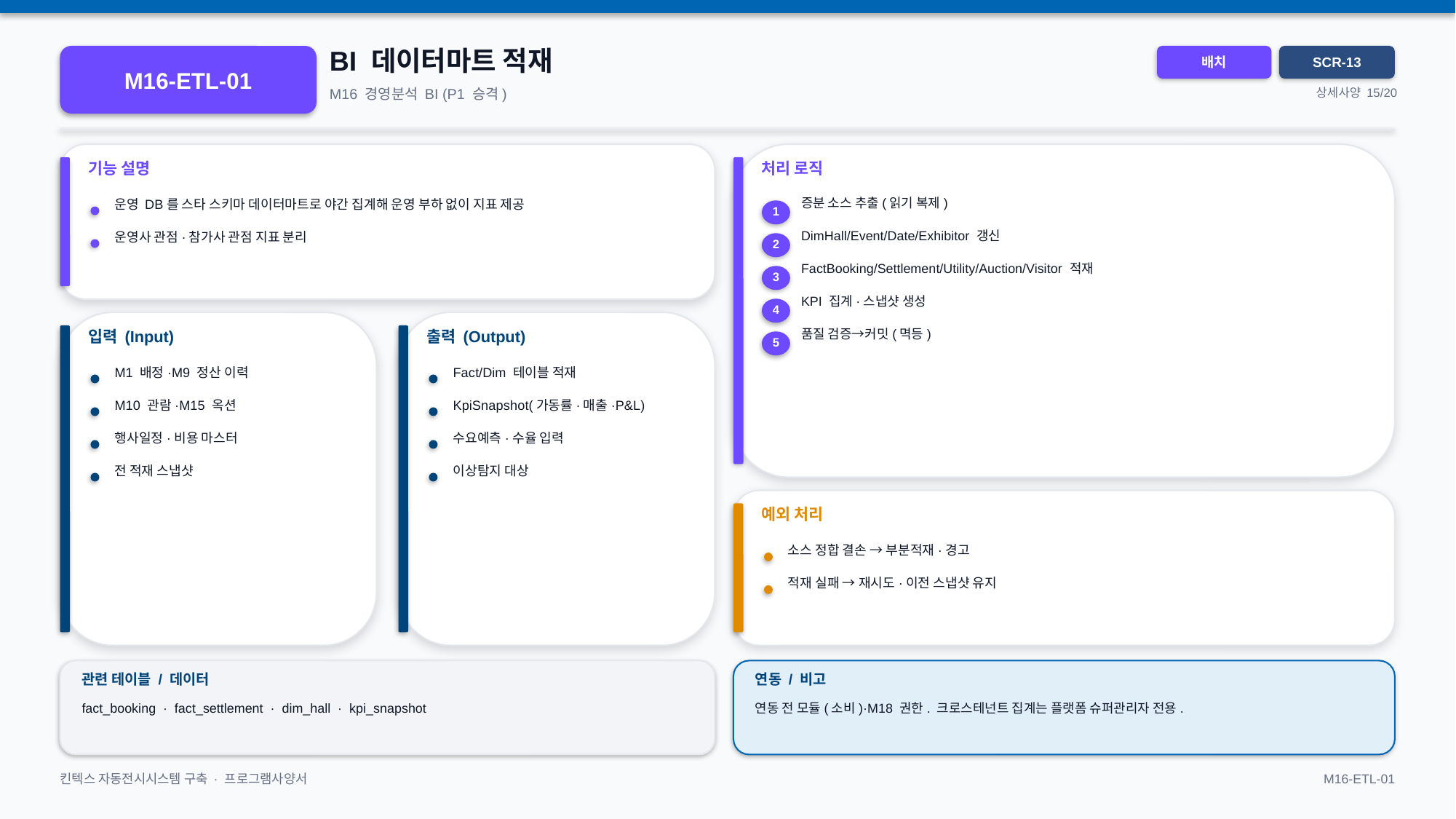

BI 데이터마트 적재

M16-ETL-01

배치

SCR-13
M16 경영분석 BI (P1 승격)
상세사양 15/20

기능 설명
처리 로직
증분 소스 추출(읽기 복제)
운영 DB를 스타 스키마 데이터마트로 야간 집계해 운영 부하 없이 지표 제공
1

DimHall/Event/Date/Exhibitor 갱신
운영사 관점·참가사 관점 지표 분리
2

FactBooking/Settlement/Utility/Auction/Visitor 적재
3

KPI 집계·스냅샷 생성
4

입력 (Input)
출력 (Output)
품질 검증→커밋(멱등)
5

M1 배정·M9 정산 이력
Fact/Dim 테이블 적재

M10 관람·M15 옥션
KpiSnapshot(가동률·매출·P&L)

행사일정·비용 마스터
수요예측·수율 입력

전 적재 스냅샷
이상탐지 대상

예외 처리
소스 정합 결손 → 부분적재·경고

적재 실패 → 재시도·이전 스냅샷 유지

관련 테이블 / 데이터
연동 / 비고
fact_booking  ·  fact_settlement  ·  dim_hall  ·  kpi_snapshot
연동 전 모듈(소비)·M18 권한. 크로스테넌트 집계는 플랫폼 슈퍼관리자 전용.
킨텍스 자동전시시스템 구축 · 프로그램사양서
M16-ETL-01